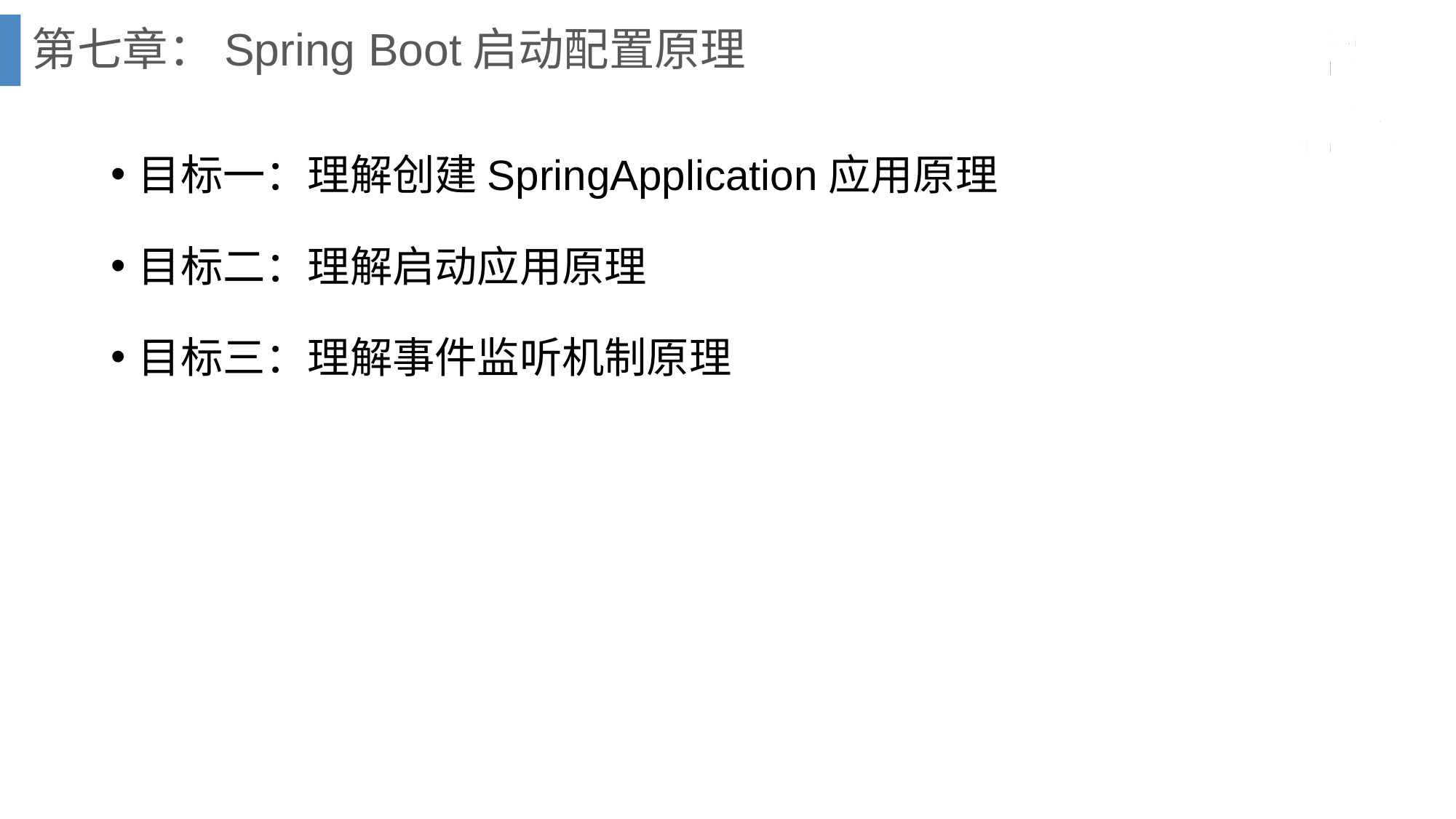

第七章：Spring Boot启动配置原理
目标一：理解创建SpringApplication应用原理
目标二：理解启动应用原理
目标三：理解事件监听机制原理